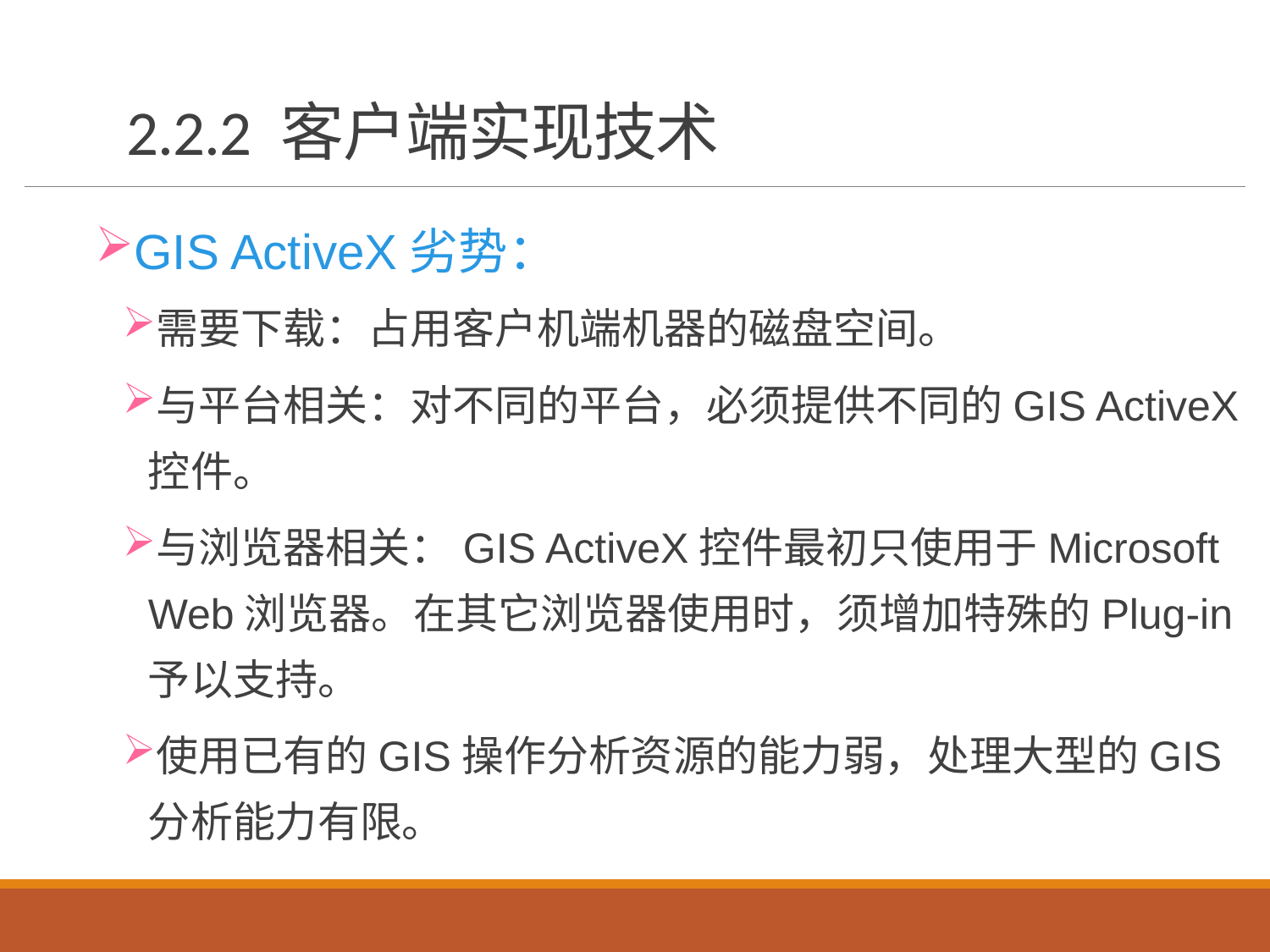

# 2.2.2 客户端实现技术
GIS ActiveX劣势：
需要下载：占用客户机端机器的磁盘空间。
与平台相关：对不同的平台，必须提供不同的GIS ActiveX控件。
与浏览器相关：GIS ActiveX控件最初只使用于Microsoft Web浏览器。在其它浏览器使用时，须增加特殊的Plug-in予以支持。
使用已有的GIS操作分析资源的能力弱，处理大型的GIS分析能力有限。